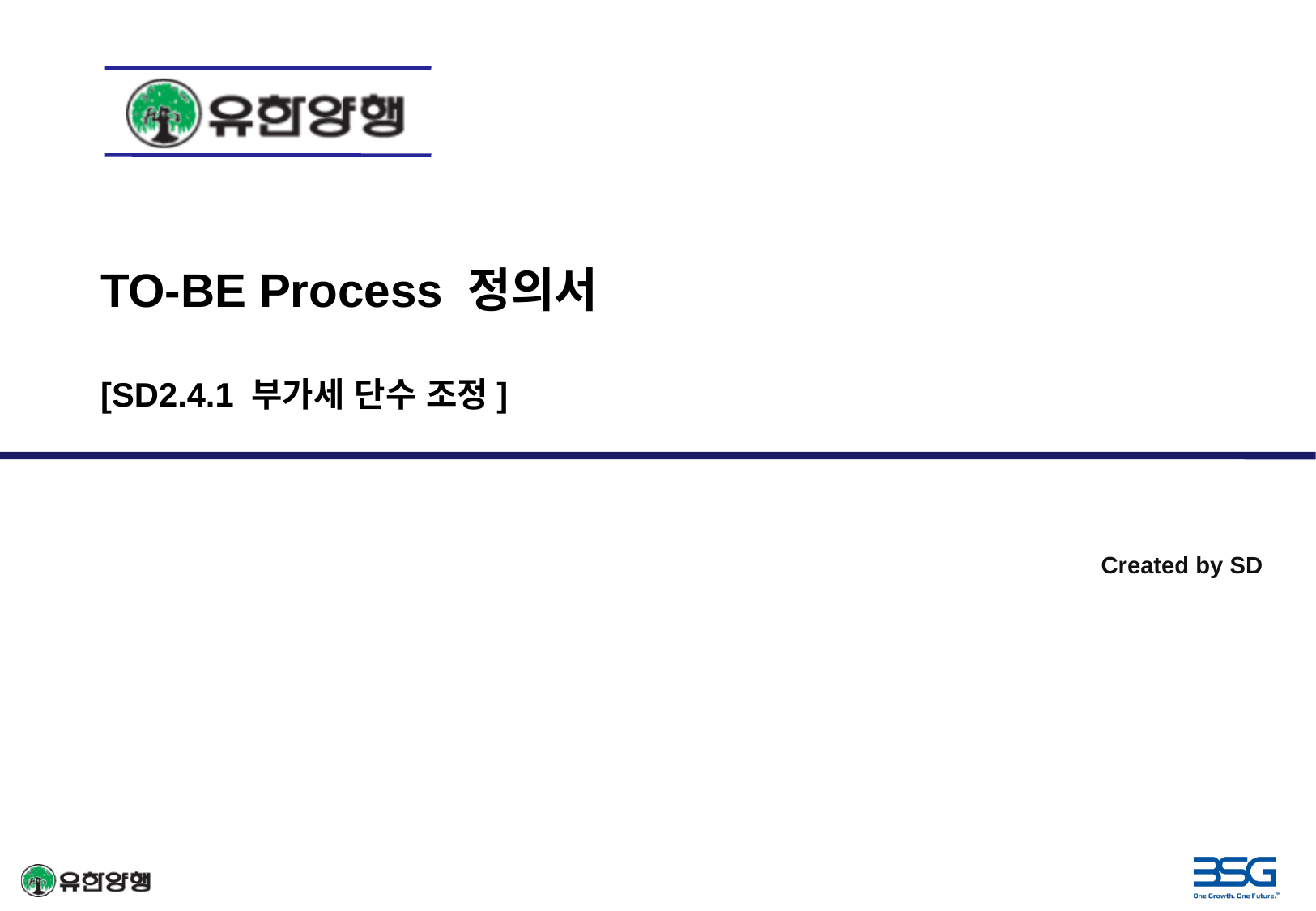

TO-BE Process 정의서
[SD2.4.1 부가세 단수 조정]
Created by SD